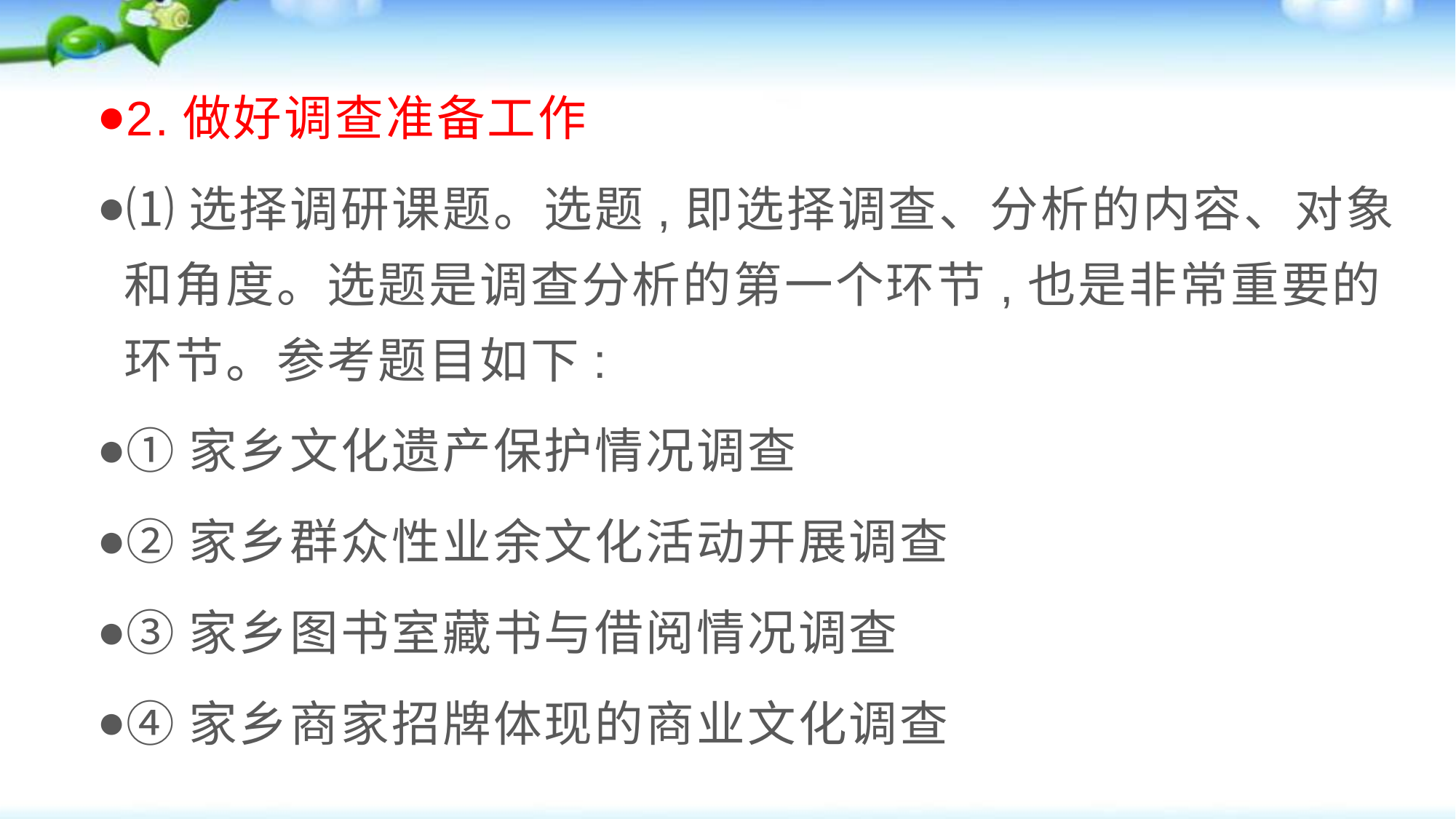

2.做好调查准备工作
⑴选择调研课题。选题,即选择调查、分析的内容、对象和角度。选题是调查分析的第一个环节,也是非常重要的环节。参考题目如下:
①家乡文化遗产保护情况调查
②家乡群众性业余文化活动开展调查
③家乡图书室藏书与借阅情况调查
④家乡商家招牌体现的商业文化调查